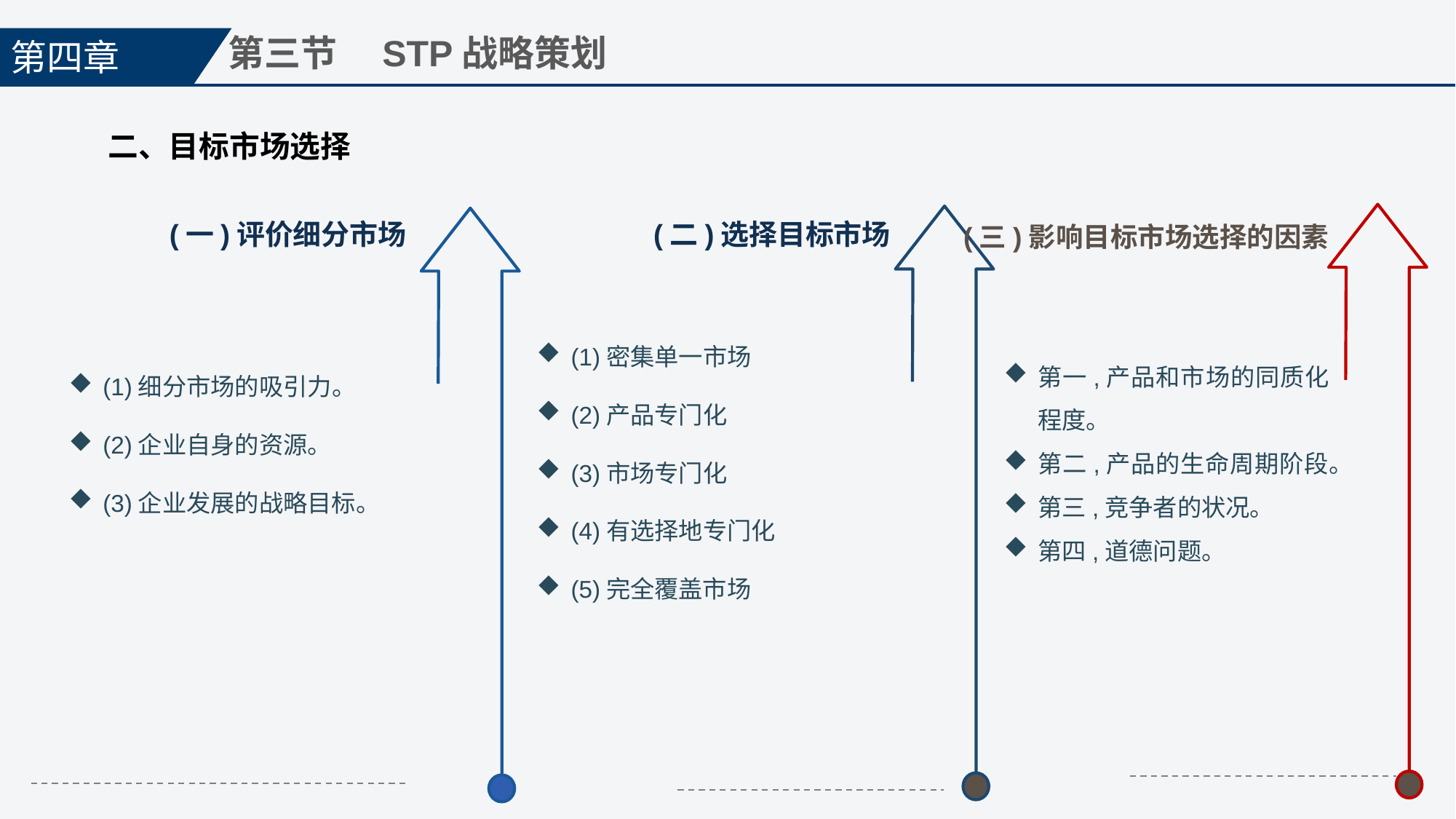

第四章
第三节　STP战略策划
二、目标市场选择

(一)评价细分市场
(二)选择目标市场
(三)影响目标市场选择的因素
(1)密集单一市场
(2)产品专门化
(3)市场专门化
(4)有选择地专门化
(5)完全覆盖市场
(1)细分市场的吸引力。
(2)企业自身的资源。
(3)企业发展的战略目标。

第一,产品和市场的同质化程度。
第二,产品的生命周期阶段。
第三,竞争者的状况。
第四,道德问题。